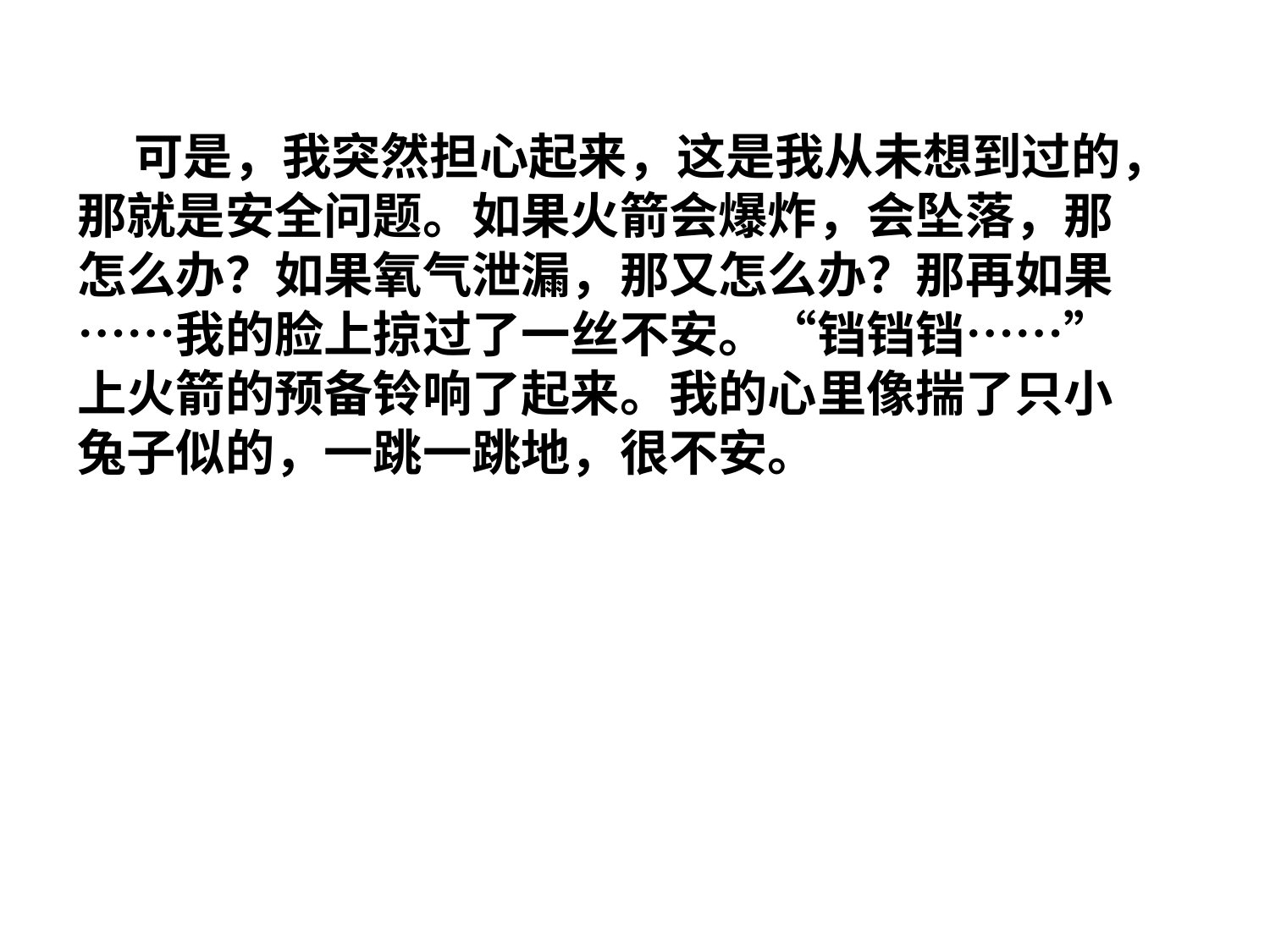

可是，我突然担心起来，这是我从未想到过的，那就是安全问题。如果火箭会爆炸，会坠落，那怎么办？如果氧气泄漏，那又怎么办？那再如果……我的脸上掠过了一丝不安。“铛铛铛……”上火箭的预备铃响了起来。我的心里像揣了只小兔子似的，一跳一跳地，很不安。